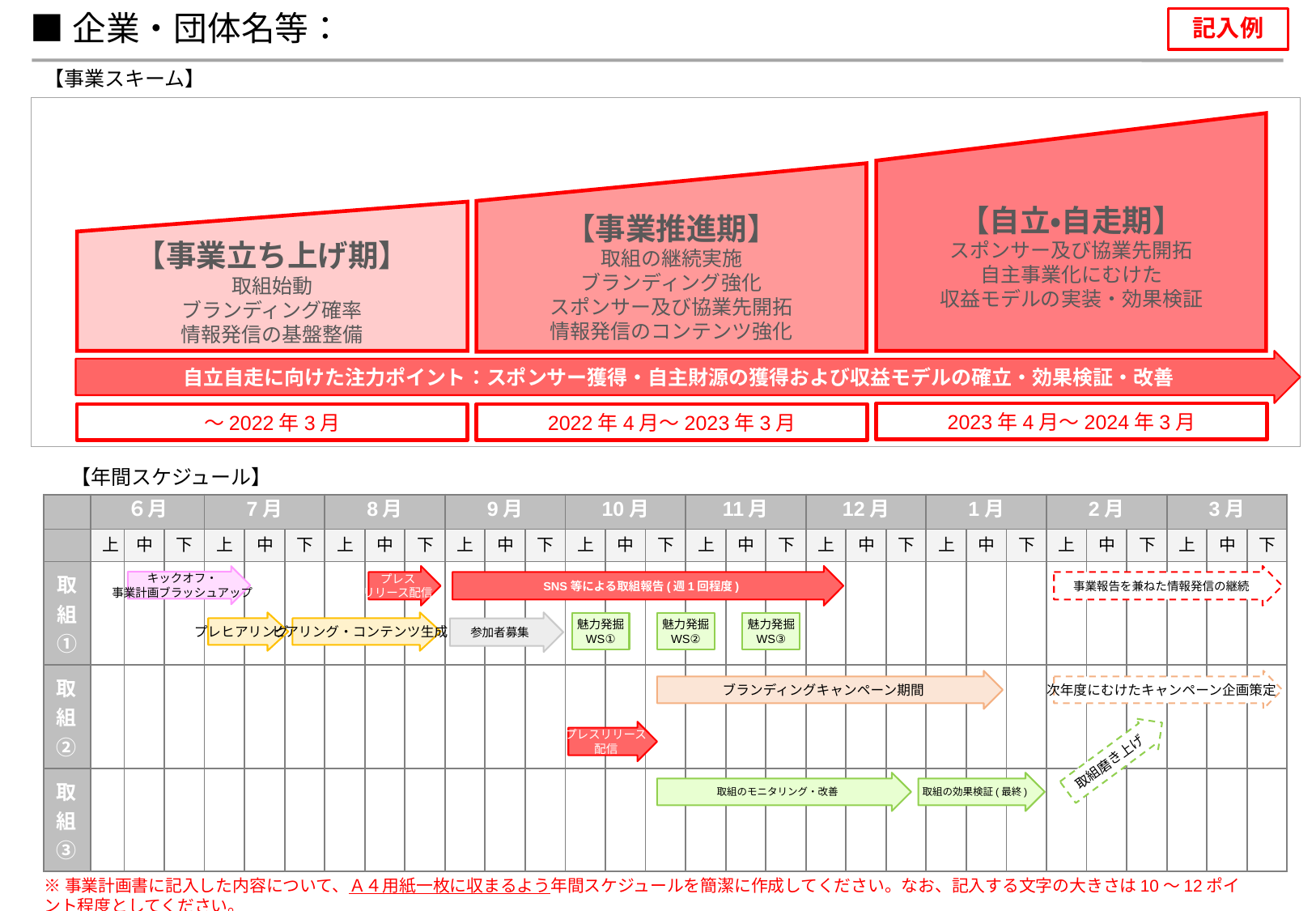

■企業・団体名等：
記入例
【事業スキーム】

【自立・自走期】
スポンサー及び協業先開拓
自主事業化にむけた
収益モデルの実装・効果検証
【事業推進期】
取組の継続実施
ブランディング強化
スポンサー及び協業先開拓
情報発信のコンテンツ強化
【事業立ち上げ期】
取組始動
ブランディング確率
情報発信の基盤整備
自立自走に向けた注力ポイント：スポンサー獲得・自主財源の獲得および収益モデルの確立・効果検証・改善
2023年4月～2024年3月
～2022年3月
2022年4月～2023年3月
【年間スケジュール】
|  | ６月 |  |  | 7月 |  |  | 8月 |  |  | 9月 |  |  | 10月 |  |  | 11月 |  |  | 12月 |  |  | 1月 |  |  | 2月 |  |  | 3月 |  |  |
| --- | --- | --- | --- | --- | --- | --- | --- | --- | --- | --- | --- | --- | --- | --- | --- | --- | --- | --- | --- | --- | --- | --- | --- | --- | --- | --- | --- | --- | --- | --- |
|  | 上 | 中 | 下 | 上 | 中 | 下 | 上 | 中 | 下 | 上 | 中 | 下 | 上 | 中 | 下 | 上 | 中 | 下 | 上 | 中 | 下 | 上 | 中 | 下 | 上 | 中 | 下 | 上 | 中 | 下 |
| 取組① |  |  |  |  |  |  |  |  |  |  |  |  |  |  |  |  |  |  |  |  |  |  |  |  |  |  |  |  |  |  |
| 取組② |  |  |  |  |  |  |  |  |  |  |  |  |  |  |  |  |  |  |  |  |  |  |  |  |  |  |  |  |  |  |
| 取組③ |  |  |  |  |  |  |  |  |  |  |  |  |  |  |  |  |  |  |  |  |  |  |  |  |  |  |  |  |  |  |
プレス
リリース配信
SNS等による取組報告(週1回程度)
事業報告を兼ねた情報発信の継続
キックオフ・
事業計画ブラッシュアップ
プレヒアリング
ヒアリング・コンテンツ生成
参加者募集
魅力発掘
WS①
魅力発掘
WS②
魅力発掘
WS③
ブランディングキャンペーン期間
次年度にむけたキャンペーン企画策定
プレスリリース
配信
取組磨き上げ
取組のモニタリング・改善
取組の効果検証(最終)
※事業計画書に記入した内容について、Ａ４用紙一枚に収まるよう年間スケジュールを簡潔に作成してください。なお、記入する文字の大きさは10～12ポイント程度としてください。